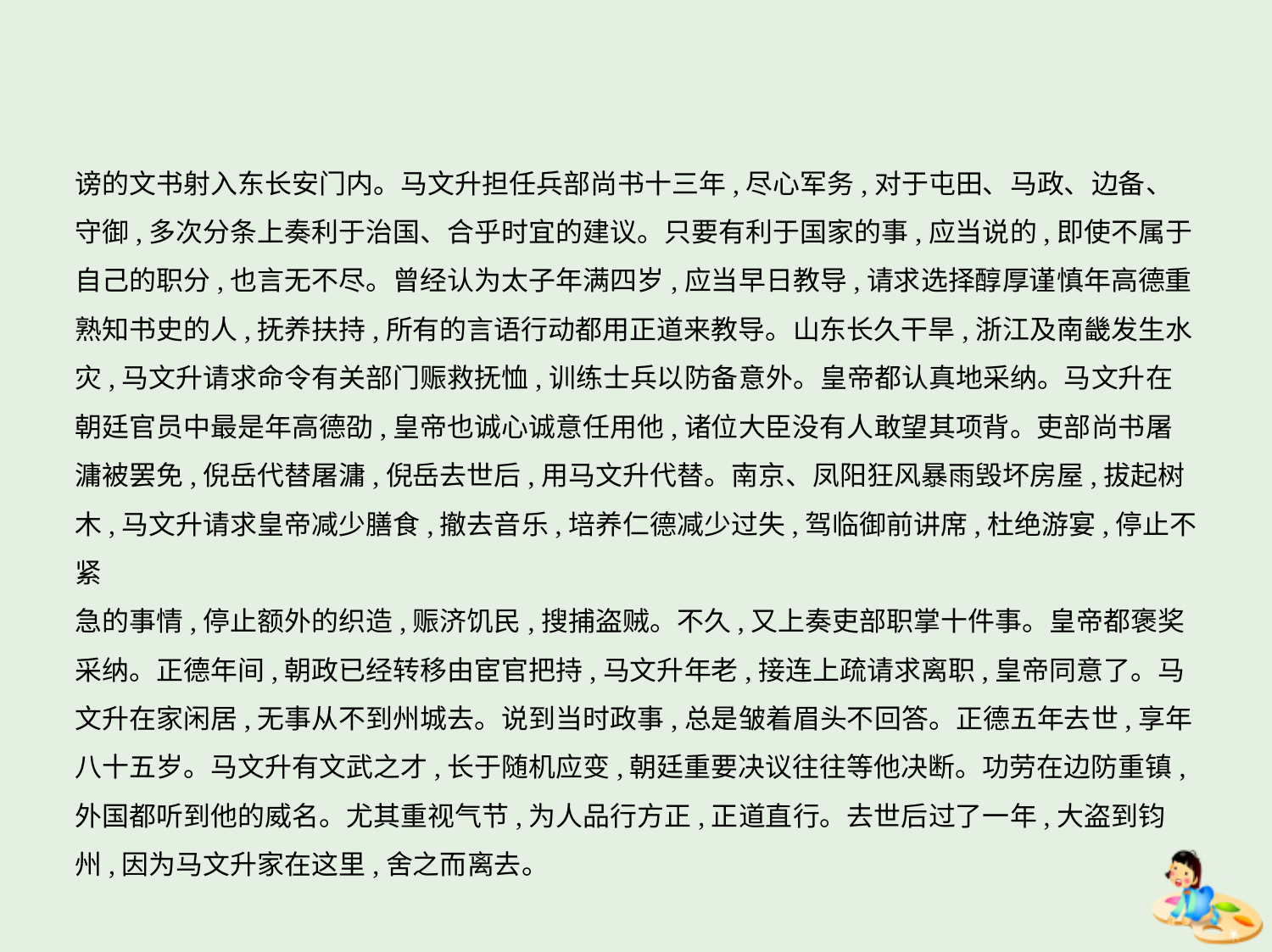

谤的文书射入东长安门内。马文升担任兵部尚书十三年,尽心军务,对于屯田、马政、边备、
守御,多次分条上奏利于治国、合乎时宜的建议。只要有利于国家的事,应当说的,即使不属于
自己的职分,也言无不尽。曾经认为太子年满四岁,应当早日教导,请求选择醇厚谨慎年高德重
熟知书史的人,抚养扶持,所有的言语行动都用正道来教导。山东长久干旱,浙江及南畿发生水
灾,马文升请求命令有关部门赈救抚恤,训练士兵以防备意外。皇帝都认真地采纳。马文升在
朝廷官员中最是年高德劭,皇帝也诚心诚意任用他,诸位大臣没有人敢望其项背。吏部尚书屠
滽被罢免,倪岳代替屠滽,倪岳去世后,用马文升代替。南京、凤阳狂风暴雨毁坏房屋,拔起树
木,马文升请求皇帝减少膳食,撤去音乐,培养仁德减少过失,驾临御前讲席,杜绝游宴,停止不紧
急的事情,停止额外的织造,赈济饥民,搜捕盗贼。不久,又上奏吏部职掌十件事。皇帝都褒奖
采纳。正德年间,朝政已经转移由宦官把持,马文升年老,接连上疏请求离职,皇帝同意了。马
文升在家闲居,无事从不到州城去。说到当时政事,总是皱着眉头不回答。正德五年去世,享年
八十五岁。马文升有文武之才,长于随机应变,朝廷重要决议往往等他决断。功劳在边防重镇,
外国都听到他的威名。尤其重视气节,为人品行方正,正道直行。去世后过了一年,大盗到钧
州,因为马文升家在这里,舍之而离去。